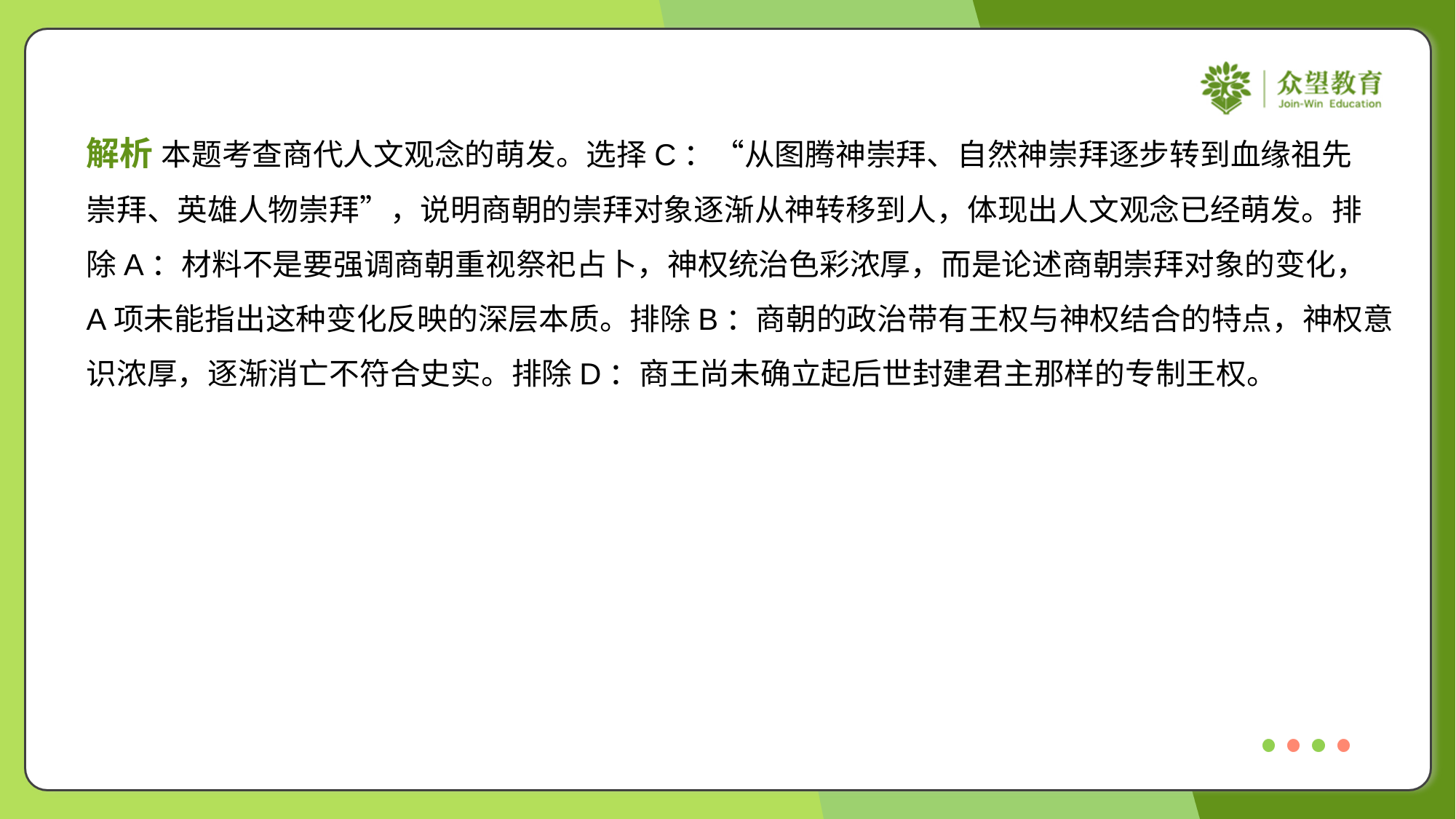

解析 本题考查商代人文观念的萌发。选择C：“从图腾神崇拜、自然神崇拜逐步转到血缘祖先
崇拜、英雄人物崇拜”，说明商朝的崇拜对象逐渐从神转移到人，体现出人文观念已经萌发。排
除A：材料不是要强调商朝重视祭祀占卜，神权统治色彩浓厚，而是论述商朝崇拜对象的变化，
A项未能指出这种变化反映的深层本质。排除B：商朝的政治带有王权与神权结合的特点，神权意
识浓厚，逐渐消亡不符合史实。排除D：商王尚未确立起后世封建君主那样的专制王权。